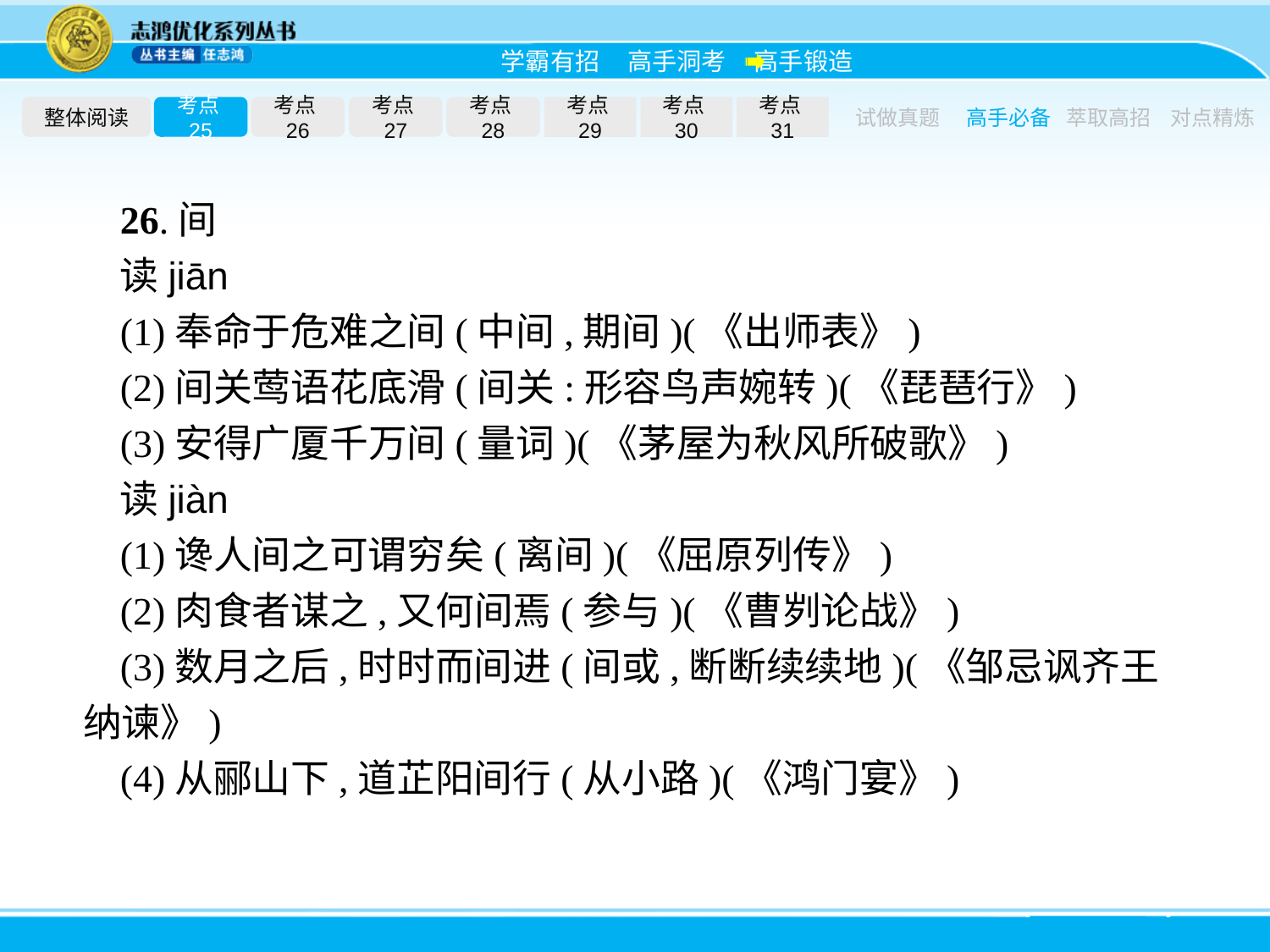

整体阅读
考点25
考点26
考点27
考点28
考点29
考点30
考点31
试做真题
高手必备
萃取高招
对点精炼
26.间
读jiān
(1)奉命于危难之间(中间,期间)(《出师表》)
(2)间关莺语花底滑(间关:形容鸟声婉转)(《琵琶行》)
(3)安得广厦千万间(量词)(《茅屋为秋风所破歌》)
读jiàn
(1)谗人间之可谓穷矣(离间)(《屈原列传》)
(2)肉食者谋之,又何间焉(参与)(《曹刿论战》)
(3)数月之后,时时而间进(间或,断断续续地)(《邹忌讽齐王纳谏》)
(4)从郦山下,道芷阳间行(从小路)(《鸿门宴》)